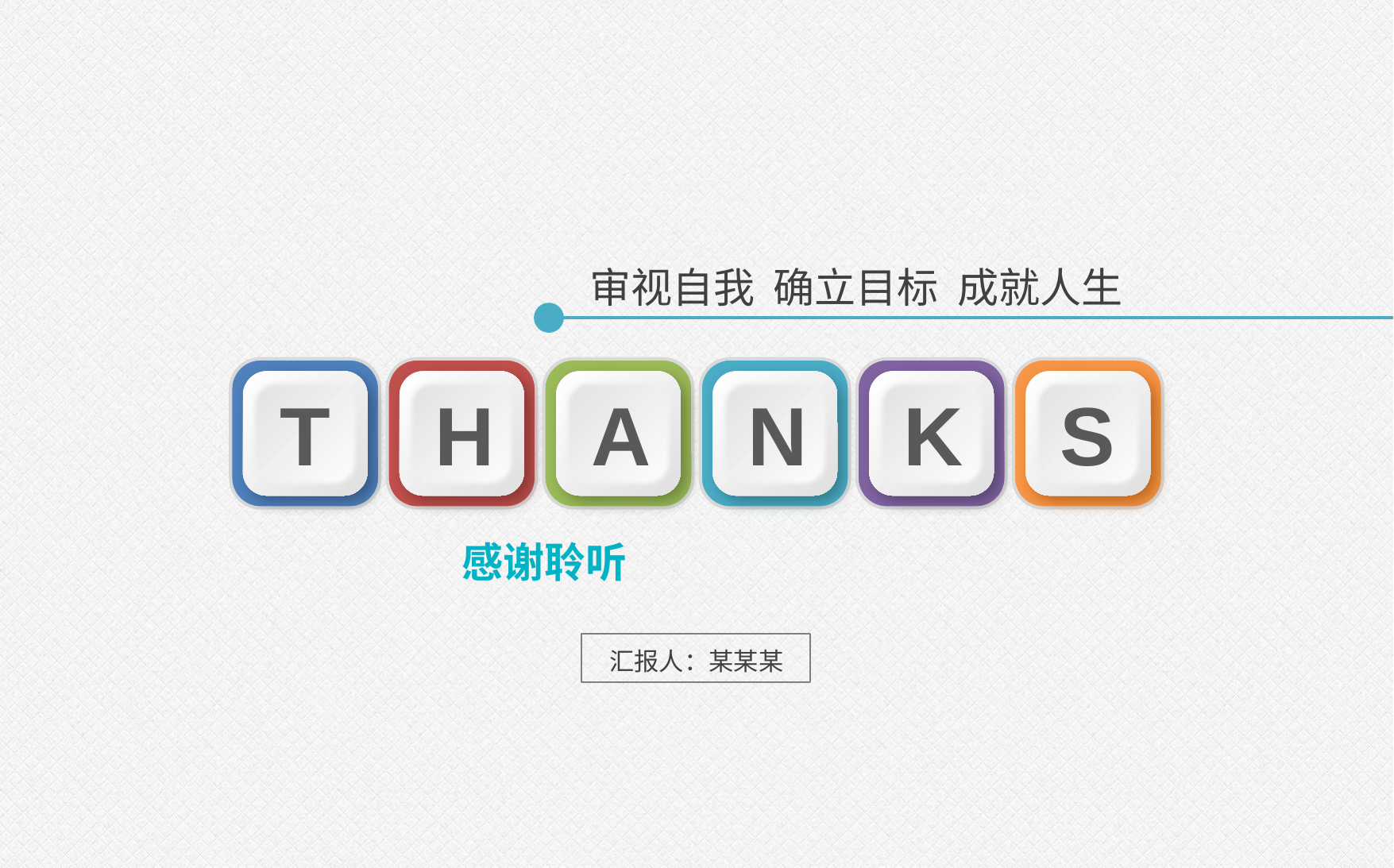

审视自我  确立目标  成就人生

T
H
A
N
K
S
感谢聆听

汇报人：某某某